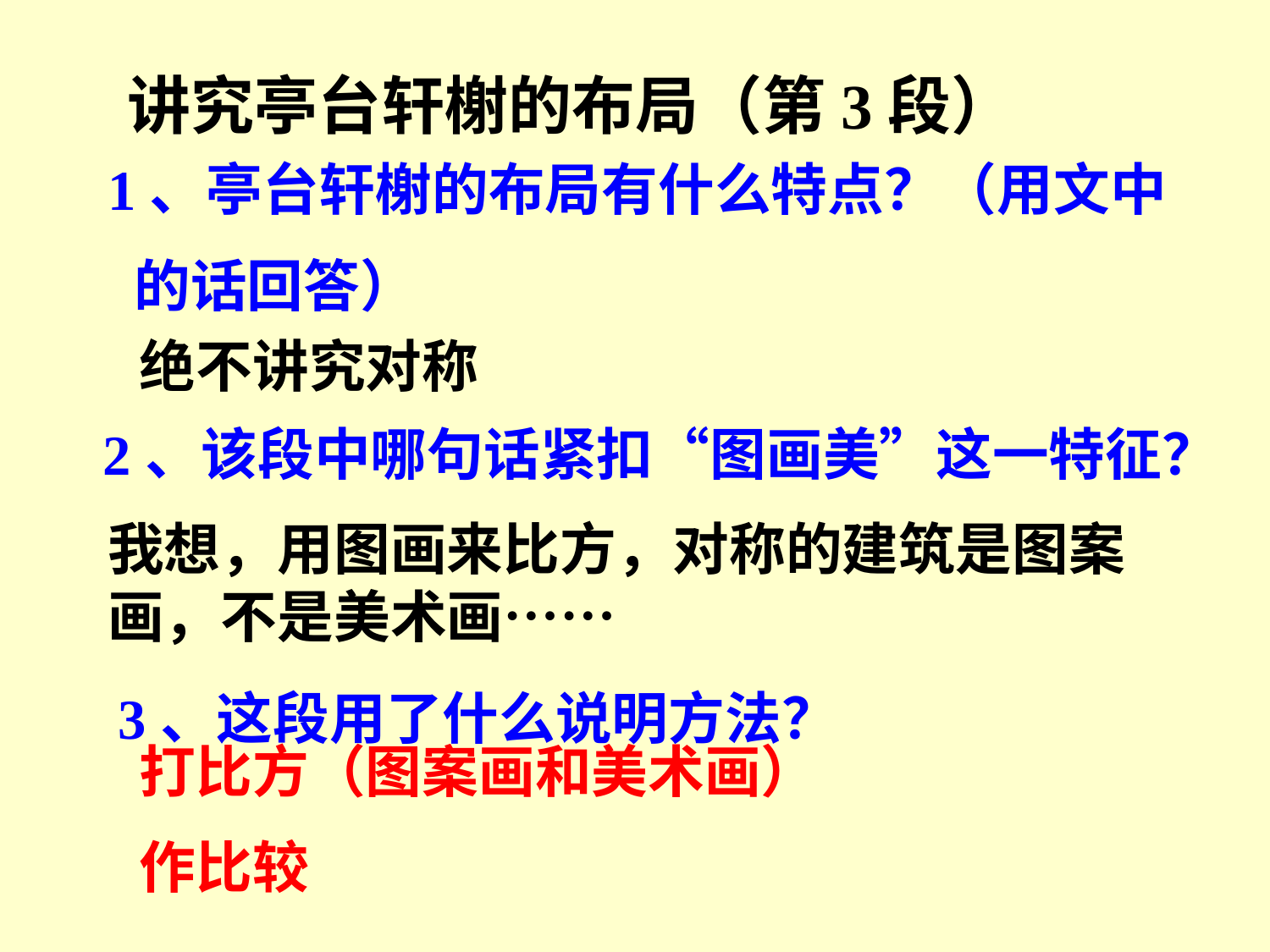

讲究亭台轩榭的布局（第3段）
1、亭台轩榭的布局有什么特点？（用文中
 的话回答）
绝不讲究对称
2、该段中哪句话紧扣“图画美”这一特征？
我想，用图画来比方，对称的建筑是图案画，不是美术画……
3、这段用了什么说明方法？
打比方（图案画和美术画）
作比较